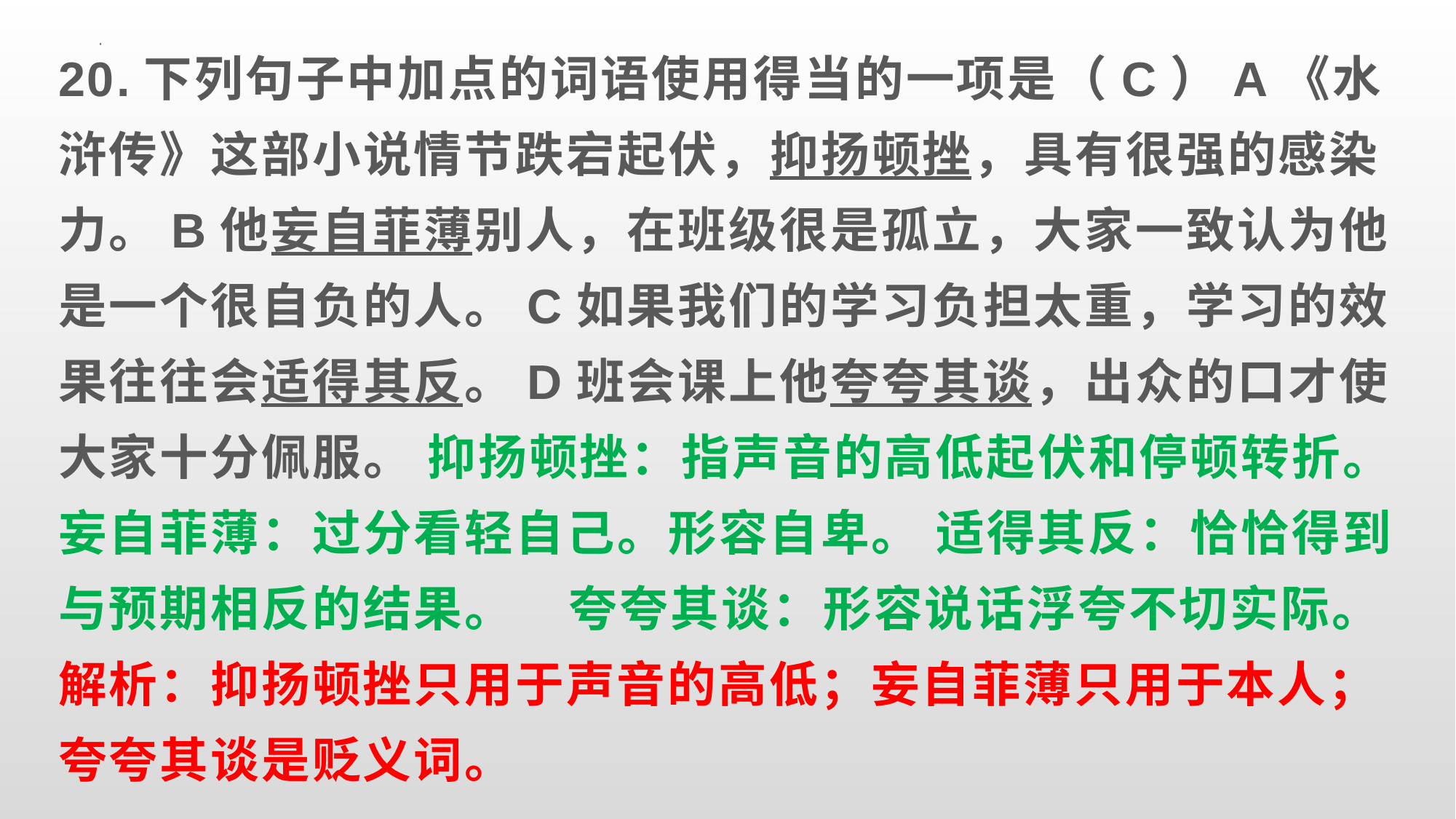

20.下列句子中加点的词语使用得当的一项是（C）A《水浒传》这部小说情节跌宕起伏，抑扬顿挫，具有很强的感染力。B他妄自菲薄别人，在班级很是孤立，大家一致认为他是一个很自负的人。C如果我们的学习负担太重，学习的效果往往会适得其反。D班会课上他夸夸其谈，出众的口才使大家十分佩服。 抑扬顿挫：指声音的高低起伏和停顿转折。  妄自菲薄：过分看轻自己。形容自卑。 适得其反：恰恰得到与预期相反的结果。    夸夸其谈：形容说话浮夸不切实际。 解析：抑扬顿挫只用于声音的高低；妄自菲薄只用于本人；夸夸其谈是贬义词。